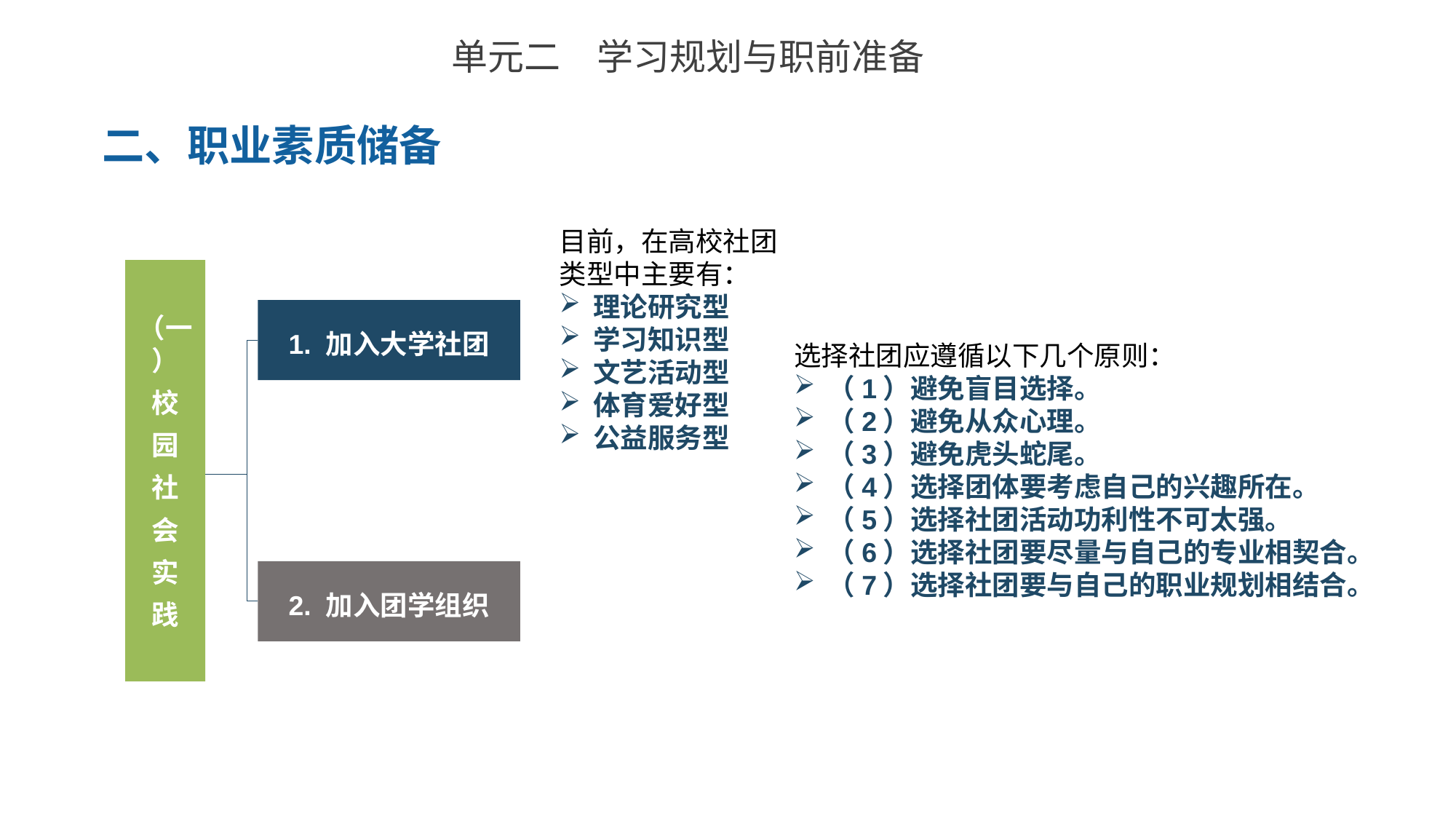

单元二　学习规划与职前准备
二、职业素质储备
目前，在高校社团类型中主要有：
理论研究型
学习知识型
文艺活动型
体育爱好型
公益服务型
1. 加入大学社团
选择社团应遵循以下几个原则：
（1）避免盲目选择。
（2）避免从众心理。
（3）避免虎头蛇尾。
（4）选择团体要考虑自己的兴趣所在。
（5）选择社团活动功利性不可太强。
（6）选择社团要尽量与自己的专业相契合。
（7）选择社团要与自己的职业规划相结合。
（一）
校
园
社
会
实
践
2. 加入团学组织